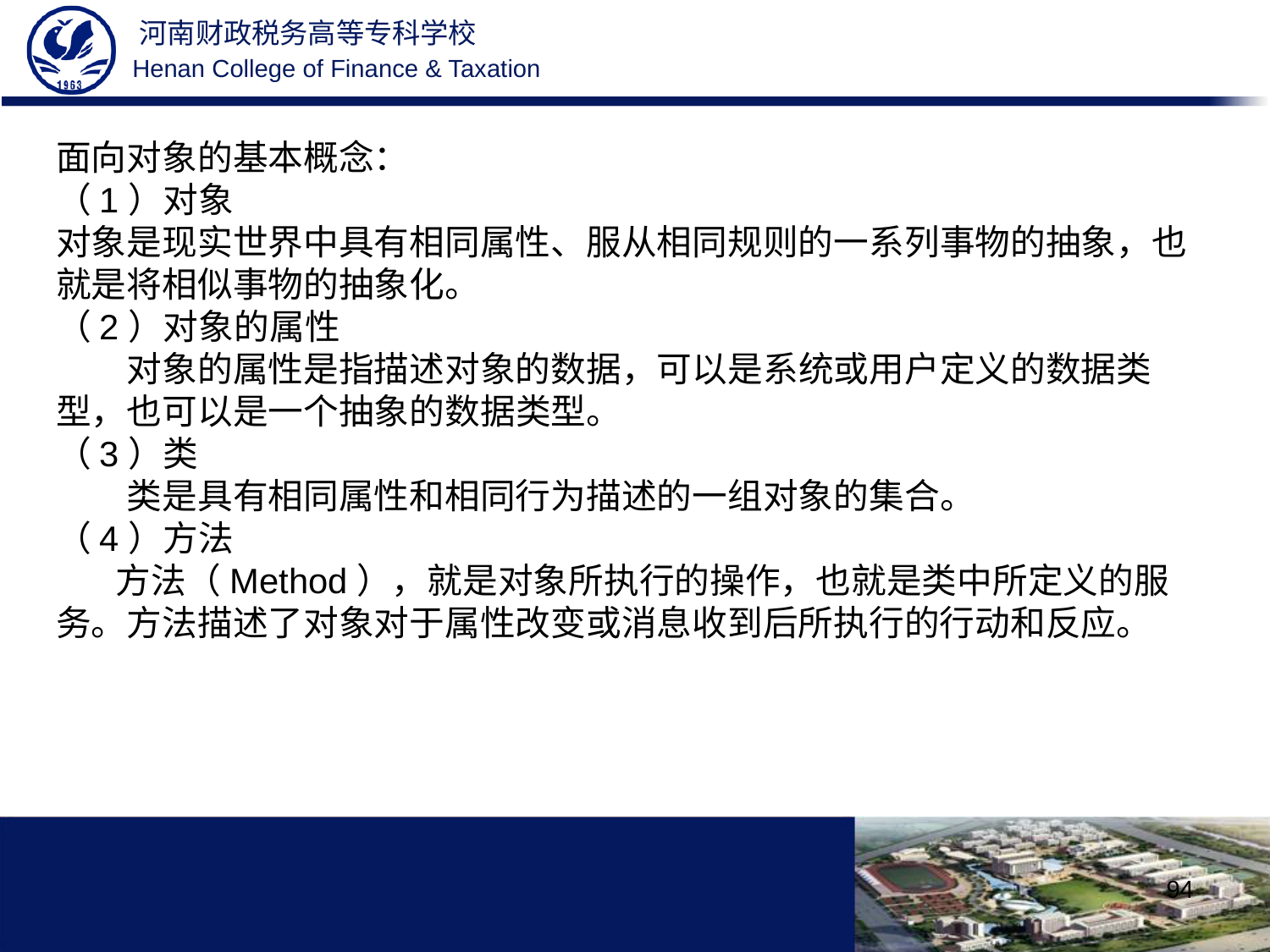

面向对象的基本概念：
（1）对象
对象是现实世界中具有相同属性、服从相同规则的一系列事物的抽象，也就是将相似事物的抽象化。
（2）对象的属性
　　对象的属性是指描述对象的数据，可以是系统或用户定义的数据类型，也可以是一个抽象的数据类型。
（3）类
　　类是具有相同属性和相同行为描述的一组对象的集合。
（4）方法
 　 方法（Method），就是对象所执行的操作，也就是类中所定义的服务。方法描述了对象对于属性改变或消息收到后所执行的行动和反应。

94